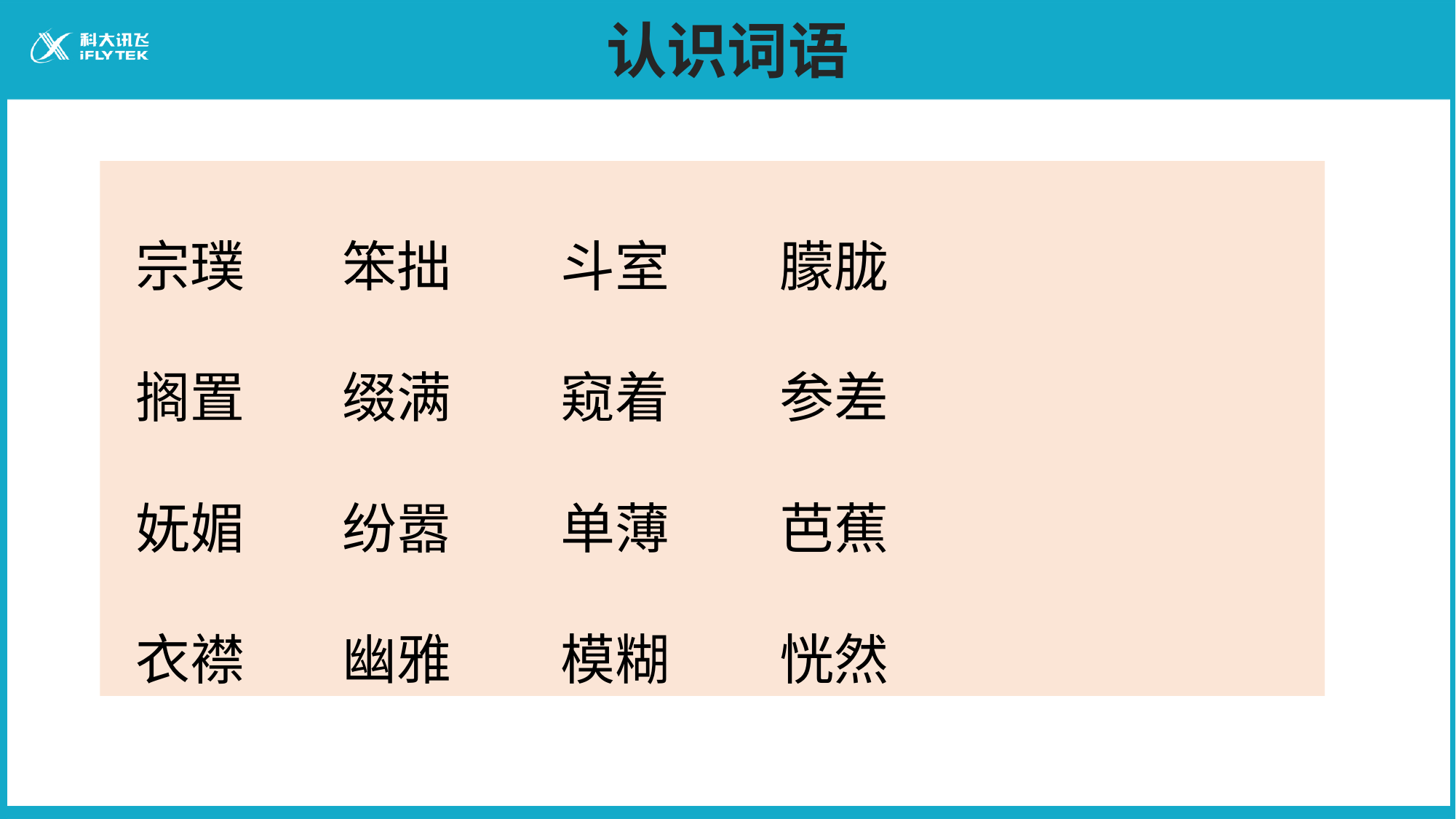

# 认识词语
 宗璞        笨拙         斗室         朦胧
 搁置        缀满         窥着         参差
 妩媚        纷嚣         单薄         芭蕉
 衣襟        幽雅         模糊         恍然